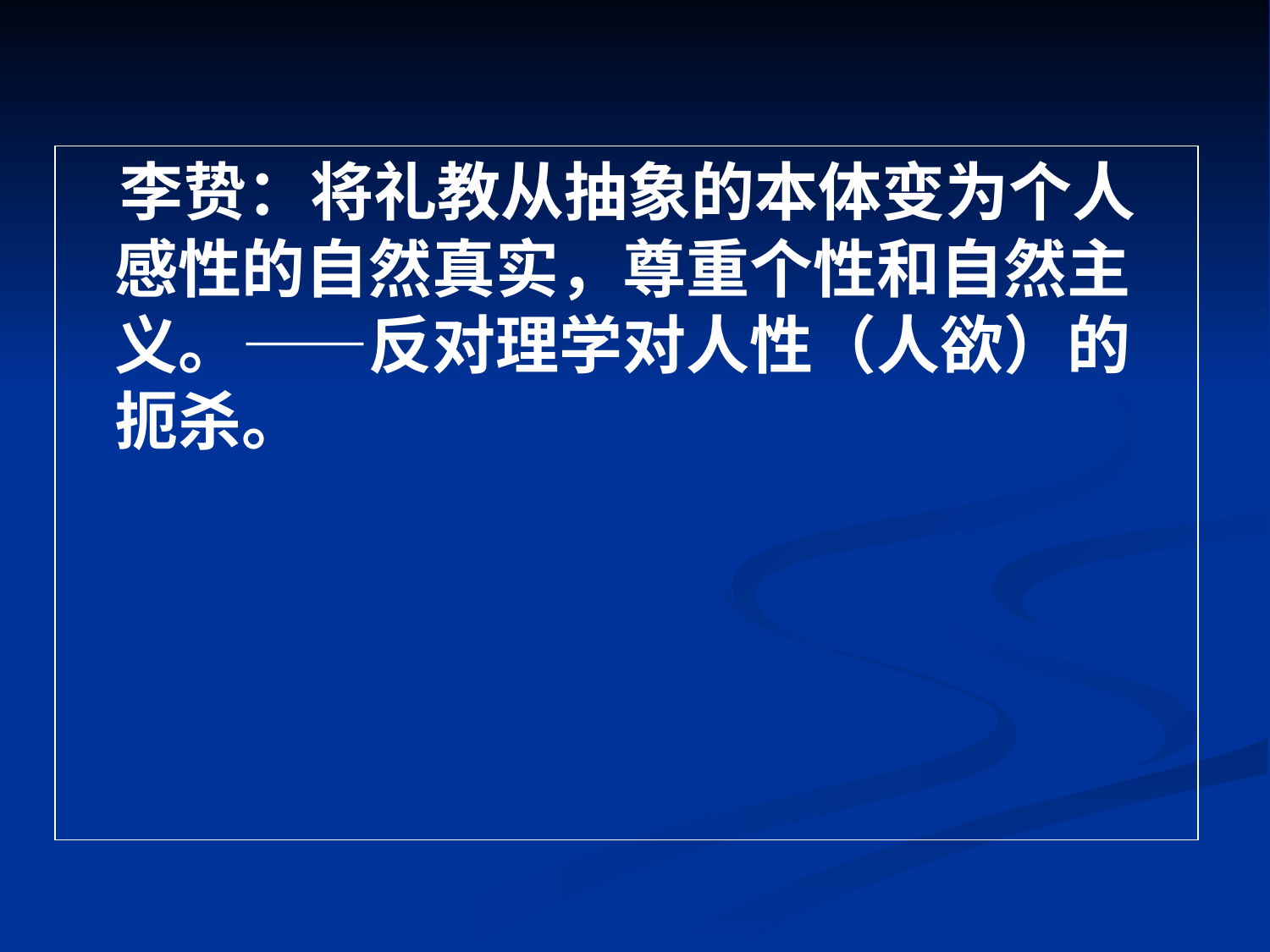

李贽：将礼教从抽象的本体变为个人感性的自然真实，尊重个性和自然主义。——反对理学对人性（人欲）的扼杀。